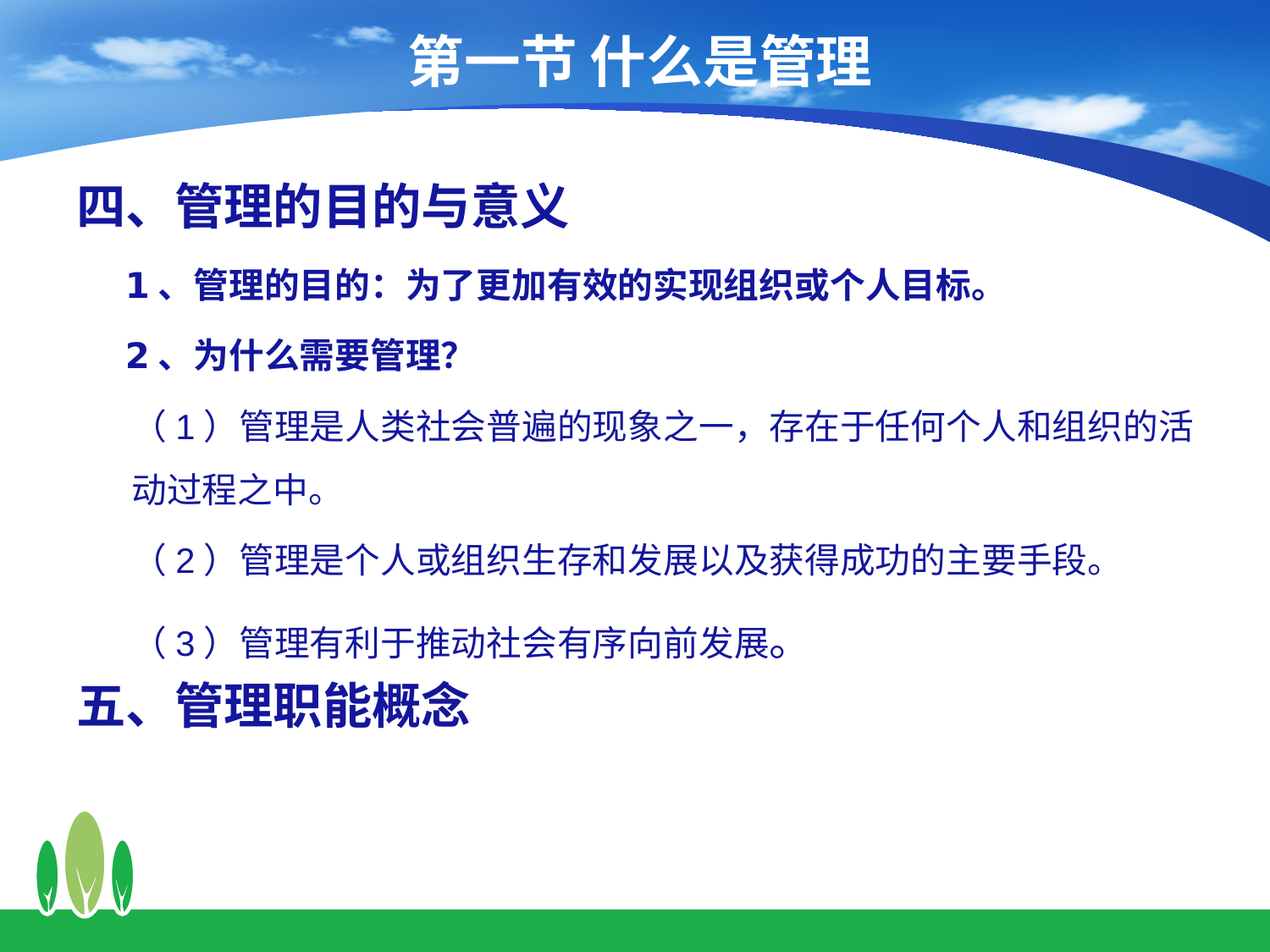

# 第一节 什么是管理
四、管理的目的与意义
    1、管理的目的：为了更加有效的实现组织或个人目标。
    2、为什么需要管理？
（1）管理是人类社会普遍的现象之一，存在于任何个人和组织的活动过程之中。
（2）管理是个人或组织生存和发展以及获得成功的主要手段。
（3）管理有利于推动社会有序向前发展。
五、管理职能概念

8